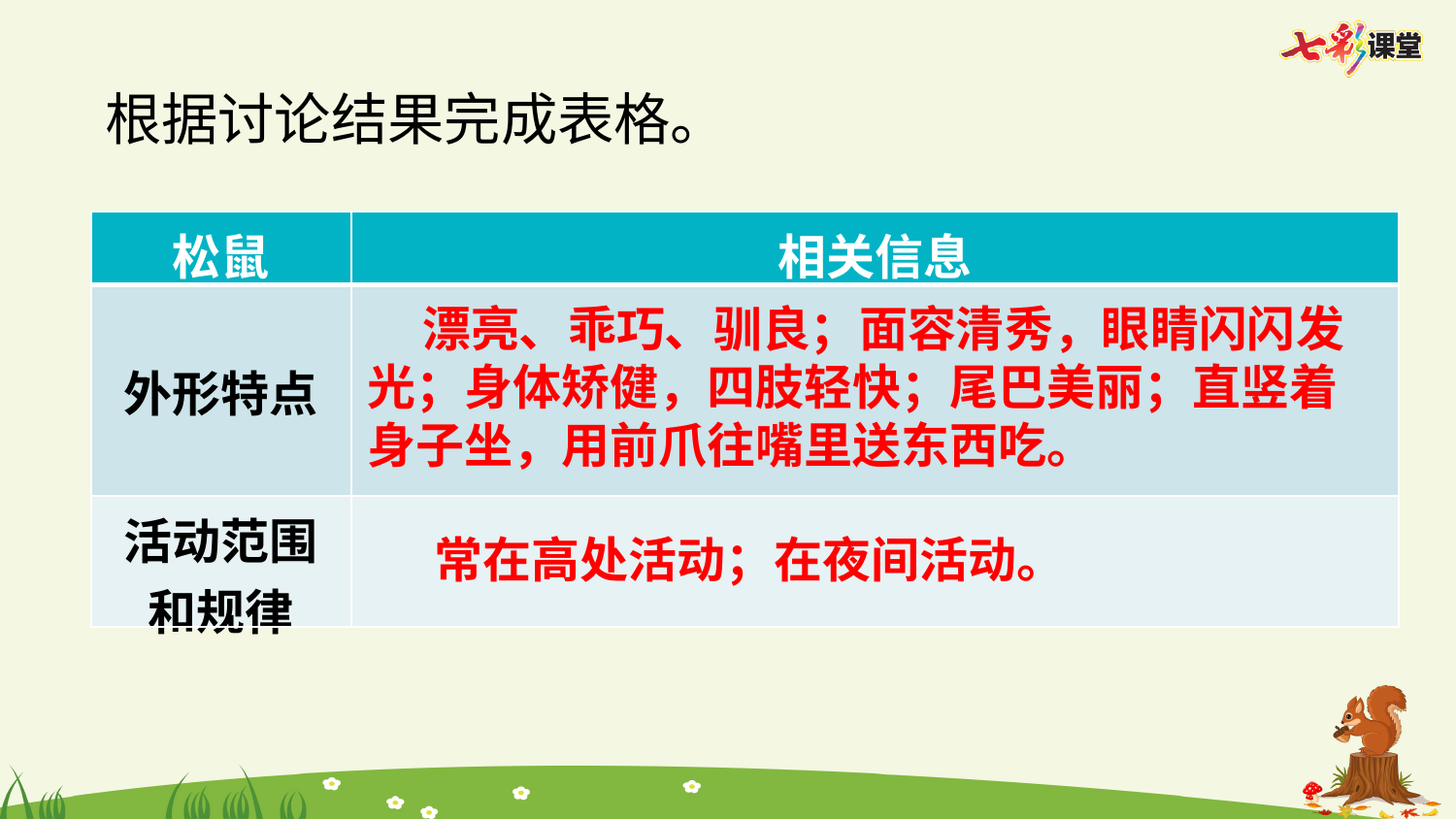

根据讨论结果完成表格。
| 松鼠 | 相关信息 |
| --- | --- |
| 外形特点 |  |
| 活动范围和规律 |  |
    漂亮、乖巧、驯良；面容清秀，眼睛闪闪发光；身体矫健，四肢轻快；尾巴美丽；直竖着身子坐，用前爪往嘴里送东西吃。
   常在高处活动；在夜间活动。